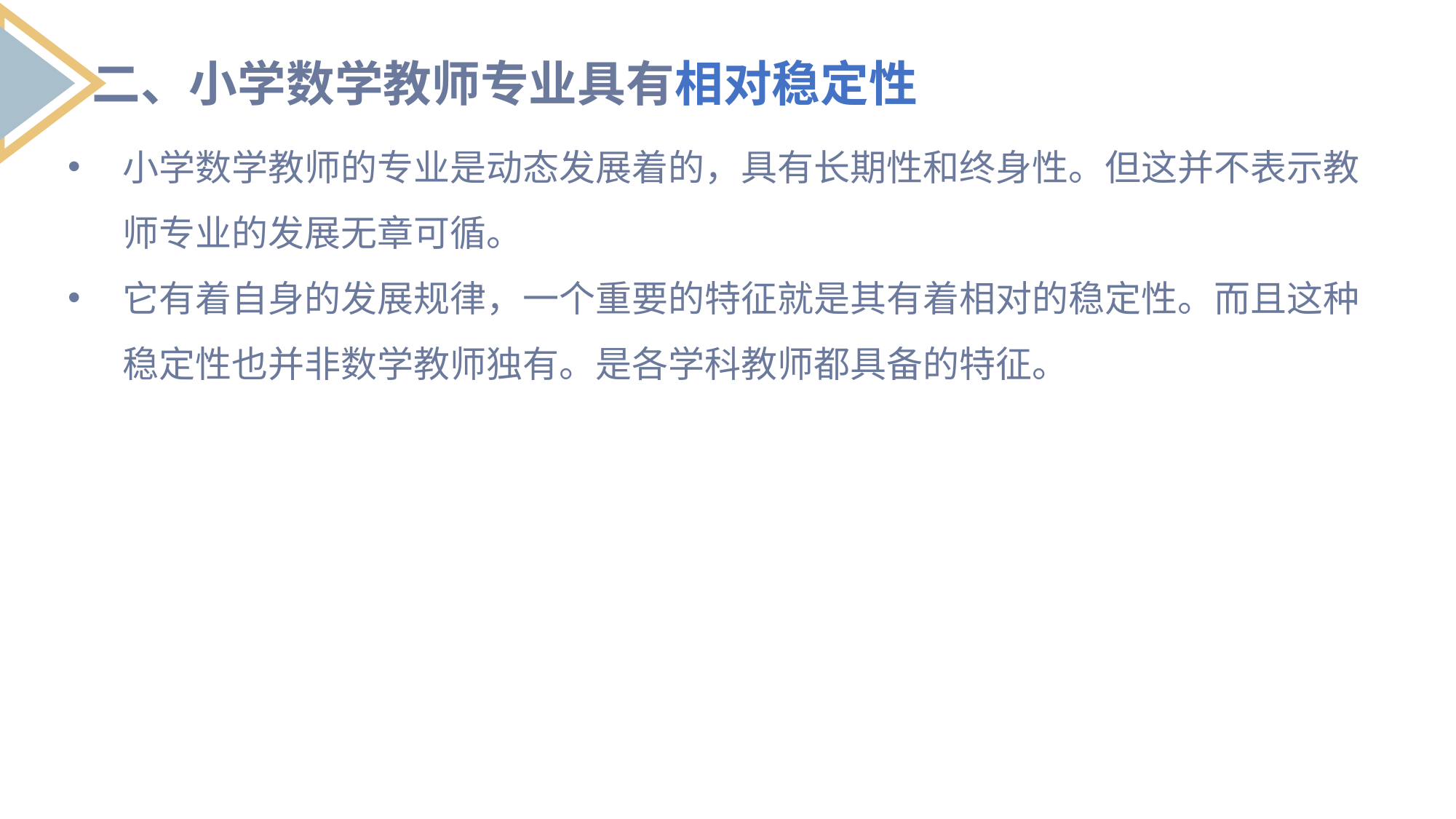

二、小学数学教师专业具有相对稳定性
小学数学教师的专业是动态发展着的，具有长期性和终身性。但这并不表示教师专业的发展无章可循。
它有着自身的发展规律，一个重要的特征就是其有着相对的稳定性。而且这种稳定性也并非数学教师独有。是各学科教师都具备的特征。